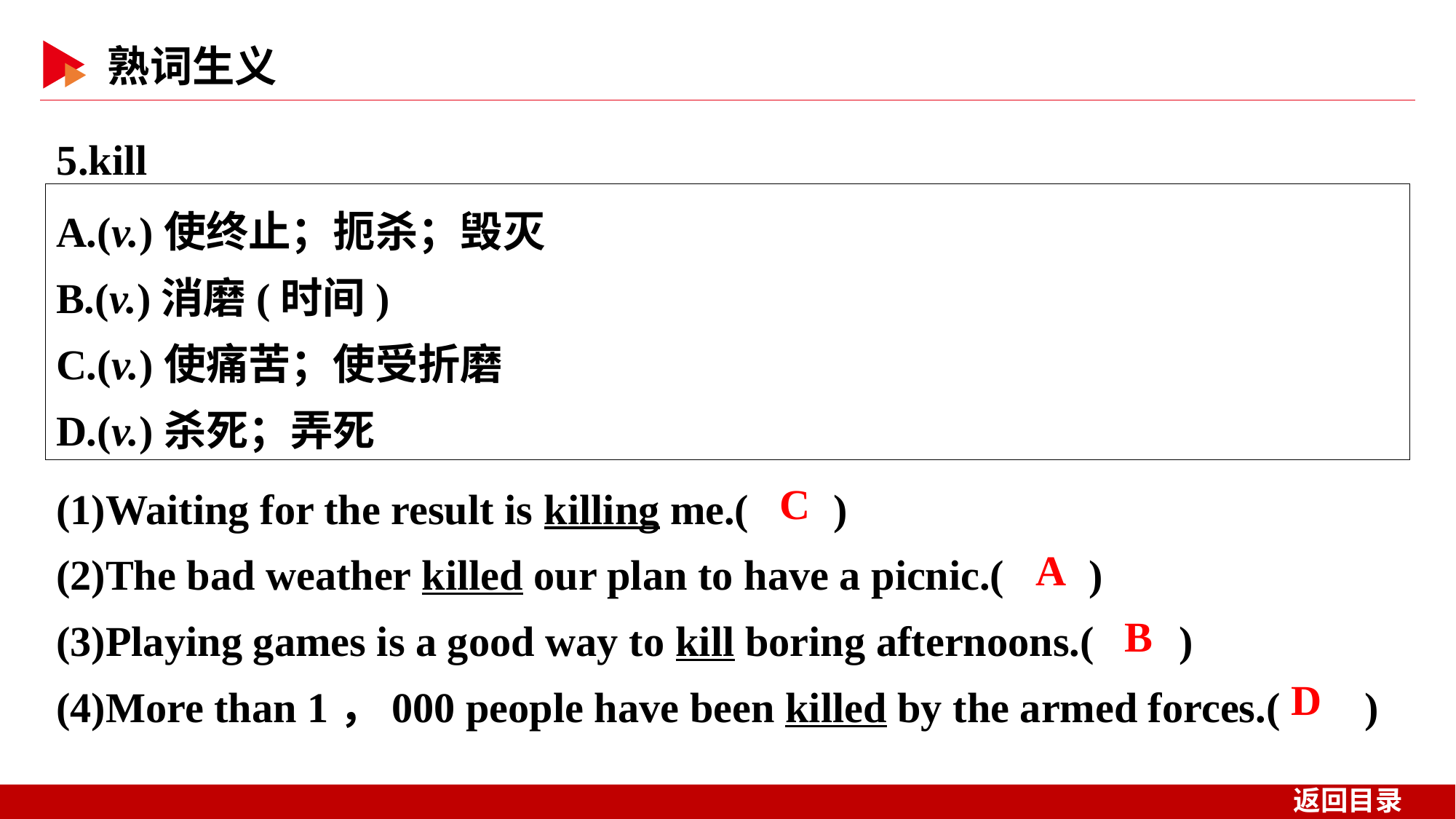

5.kill
A.(v.)使终止；扼杀；毁灭
B.(v.)消磨(时间)
C.(v.)使痛苦；使受折磨
D.(v.)杀死；弄死
(1)Waiting for the result is killing me.(        )
(2)The bad weather killed our plan to have a picnic.(        )
(3)Playing games is a good way to kill boring afternoons.(        )
(4)More than 1，000 people have been killed by the armed forces.(        )
   C
   A
   B
   D